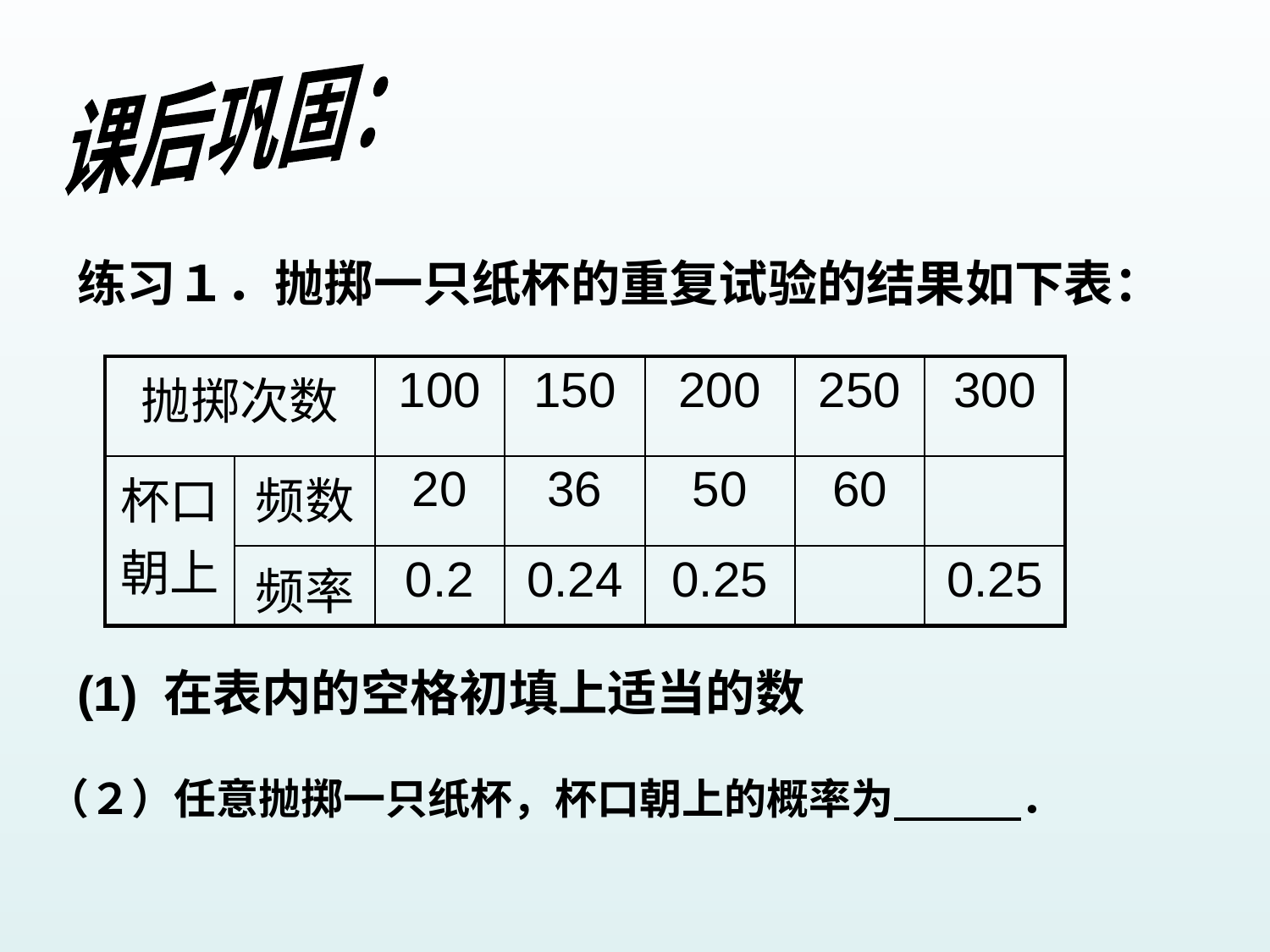

课后巩固：
练习１．抛掷一只纸杯的重复试验的结果如下表：
| 抛掷次数 |  | 100 | 150 | 200 | 250 | 300 |
| --- | --- | --- | --- | --- | --- | --- |
| 杯口朝上 | 频数 | 20 | 36 | 50 | 60 |  |
|  | 频率 | 0.2 | 0.24 | 0.25 |  | 0.25 |
(1) 在表内的空格初填上适当的数
（２）任意抛掷一只纸杯，杯口朝上的概率为　　　．